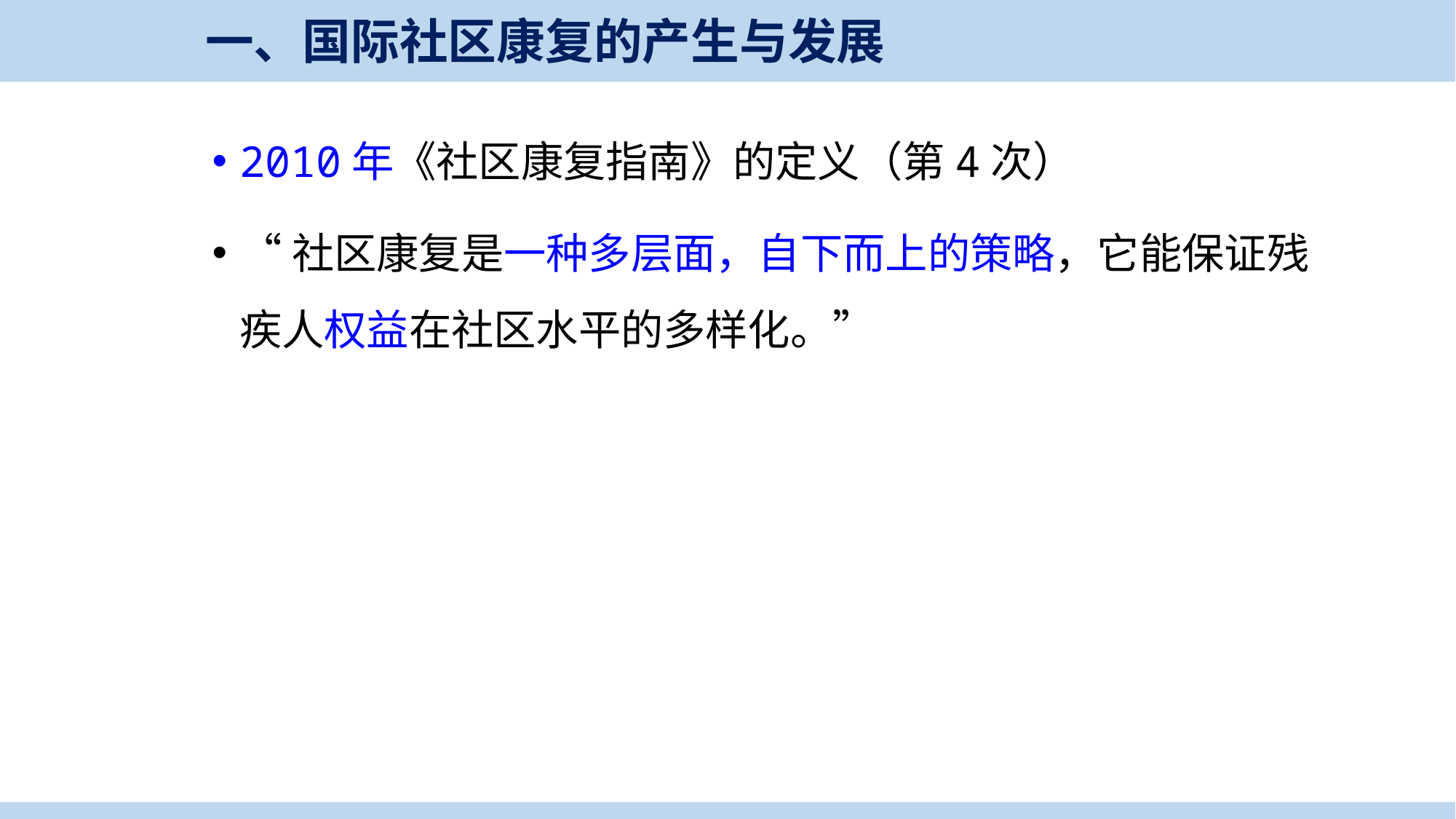

一、国际社区康复的产生与发展
2010年《社区康复指南》的定义（第4次）
“社区康复是一种多层面，自下而上的策略，它能保证残疾人权益在社区水平的多样化。”